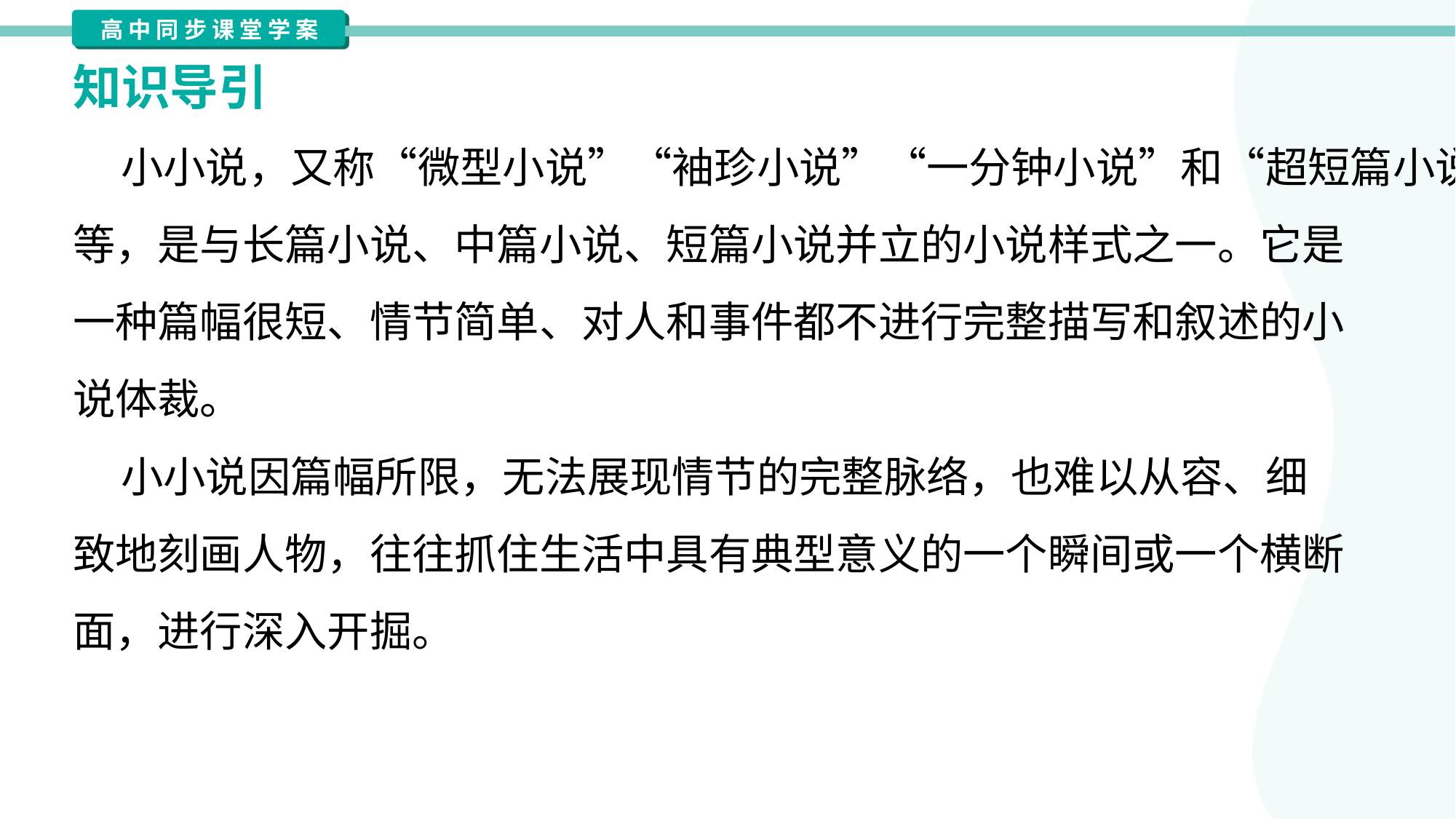

知识导引
    小小说，又称“微型小说”“袖珍小说”“一分钟小说”和“超短篇小说”
等，是与长篇小说、中篇小说、短篇小说并立的小说样式之一。它是
一种篇幅很短、情节简单、对人和事件都不进行完整描写和叙述的小
说体裁。
    小小说因篇幅所限，无法展现情节的完整脉络，也难以从容、细
致地刻画人物，往往抓住生活中具有典型意义的一个瞬间或一个横断
面，进行深入开掘。